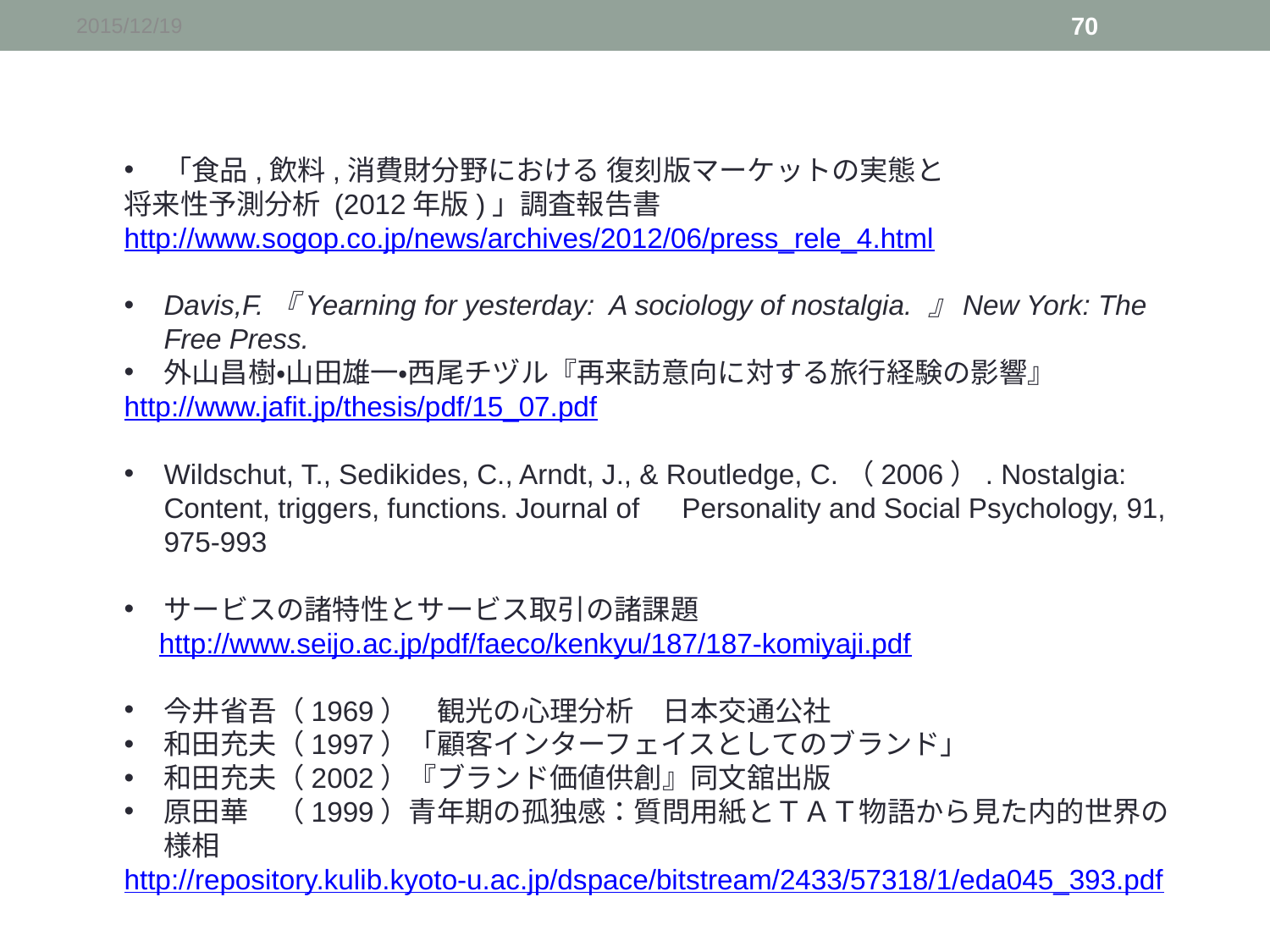

2015/12/19
70
「食品,飲料,消費財分野における 復刻版マーケットの実態と
将来性予測分析 (2012年版)」調査報告書
http://www.sogop.co.jp/news/archives/2012/06/press_rele_4.html

Davis,F.『Yearning for yesterday:  A sociology of nostalgia. 』New York: The Free Press.
外山昌樹・山田雄一・西尾チヅル『再来訪意向に対する旅行経験の影響』
http://www.jafit.jp/thesis/pdf/15_07.pdf

Wildschut, T., Sedikides, C., Arndt, J., & Routledge, C.（2006）. Nostalgia: Content, triggers, functions. Journal of　Personality and Social Psychology, 91, 975-993

サービスの諸特性とサービス取引の諸課題
　http://www.seijo.ac.jp/pdf/faeco/kenkyu/187/187-komiyaji.pdf

今井省吾（1969）　観光の心理分析　日本交通公社
和田充夫（1997）「顧客インターフェイスとしてのブランド」
和田充夫（2002）『ブランド価値供創』同文舘出版
原田華　（1999）青年期の孤独感：質問用紙とＴＡＴ物語から見た内的世界の様相
http://repository.kulib.kyoto-u.ac.jp/dspace/bitstream/2433/57318/1/eda045_393.pdf